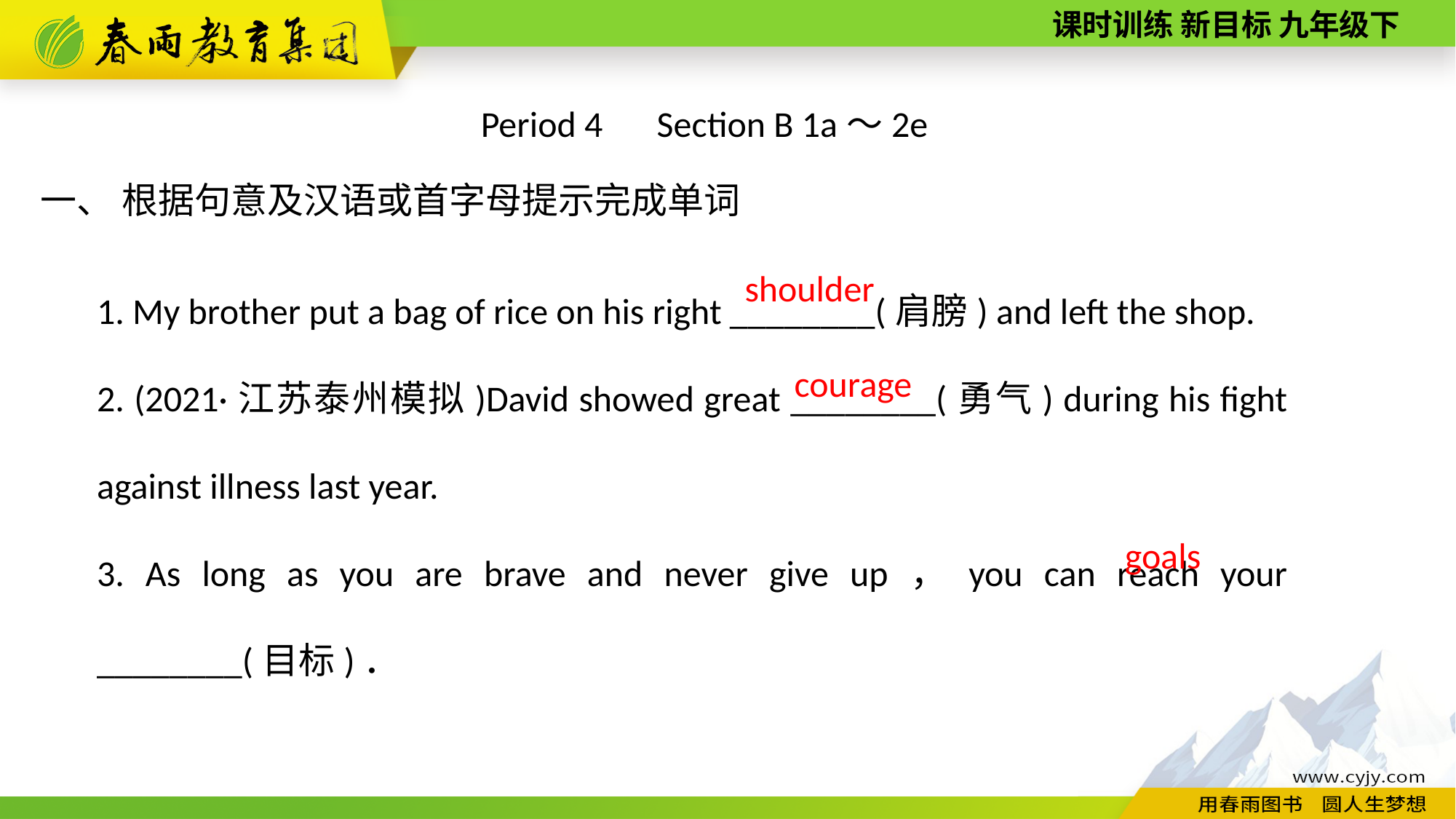

Period 4　Section B 1a～2e
一、 根据句意及汉语或首字母提示完成单词
1. My brother put a bag of rice on his right ________(肩膀) and left the shop.
2. (2021·江苏泰州模拟)David showed great ________(勇气) during his fight against illness last year.
3. As long as you are brave and never give up，you can reach your ________(目标)．
shoulder
courage
goals